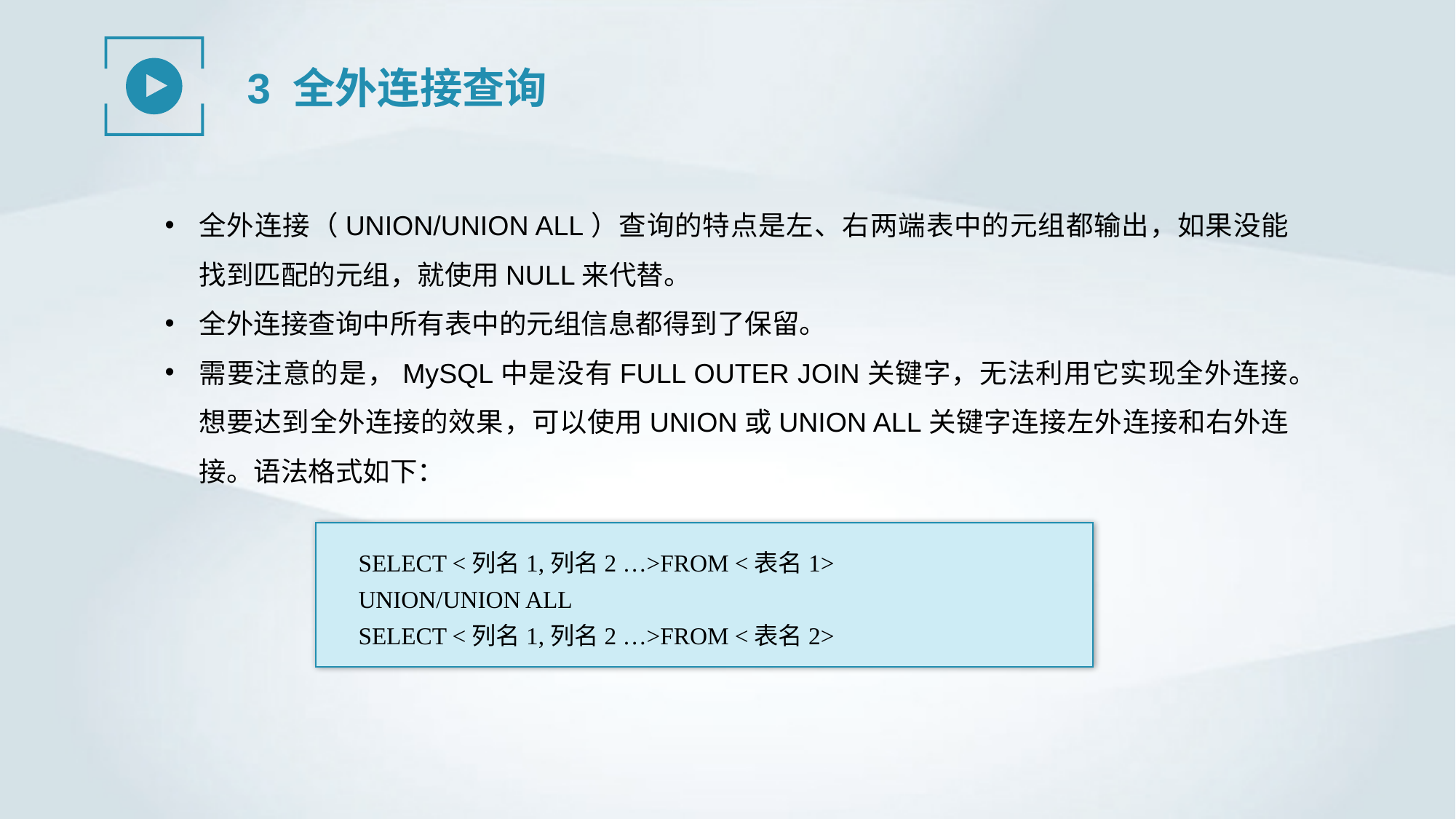

3 全外连接查询
全外连接（UNION/UNION ALL）查询的特点是左、右两端表中的元组都输出，如果没能找到匹配的元组，就使用NULL来代替。
全外连接查询中所有表中的元组信息都得到了保留。
需要注意的是，MySQL中是没有FULL OUTER JOIN关键字，无法利用它实现全外连接。想要达到全外连接的效果，可以使用UNION或UNION ALL关键字连接左外连接和右外连接。语法格式如下：

SELECT <列名1,列名2 …>FROM <表名1>
UNION/UNION ALL
SELECT <列名1,列名2 …>FROM <表名2>